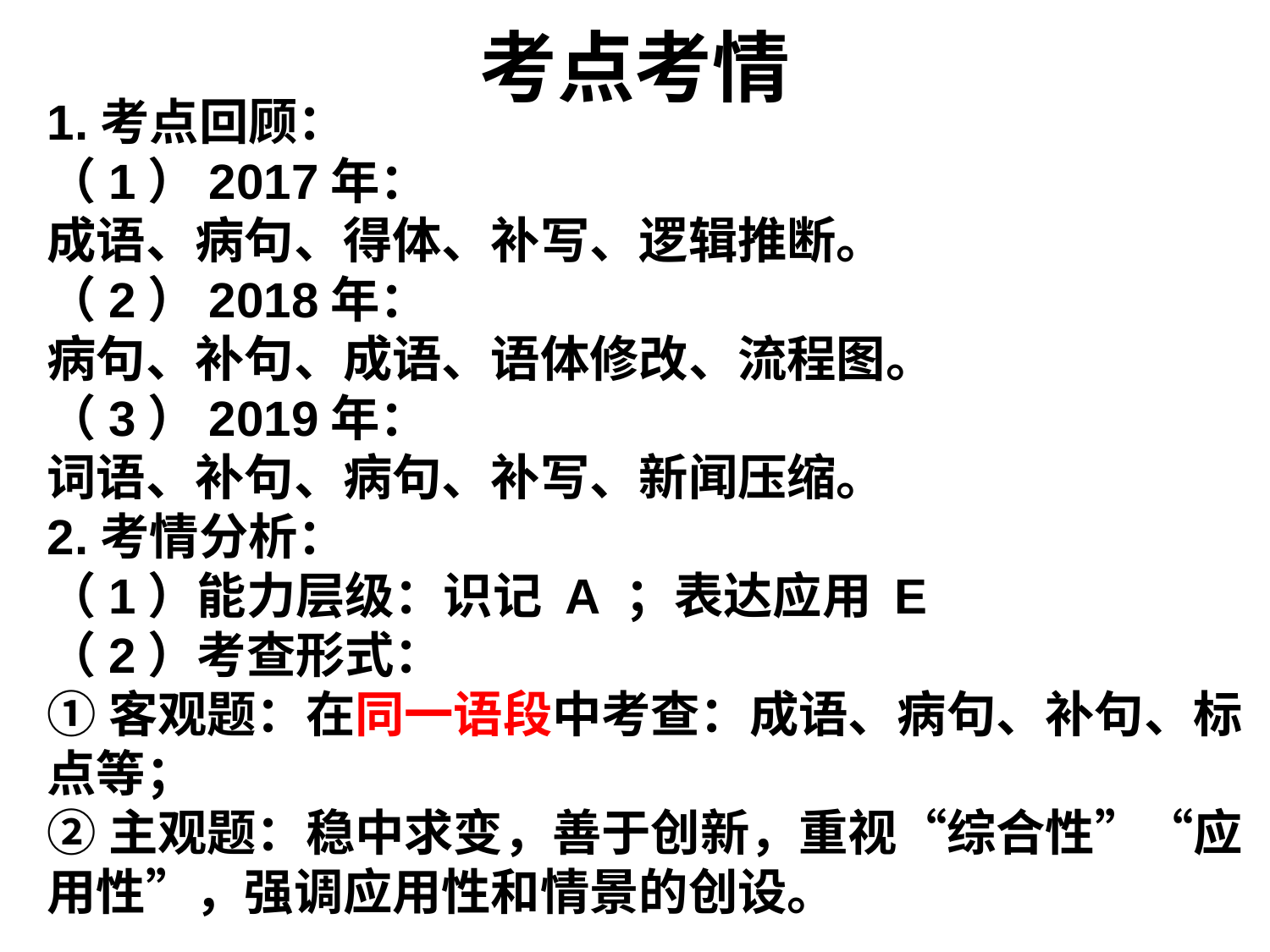

# 考点考情
1.考点回顾：
（1）2017年：
成语、病句、得体、补写、逻辑推断。
（2）2018年：
病句、补句、成语、语体修改、流程图。
（3）2019年：
词语、补句、病句、补写、新闻压缩。
2.考情分析：
（1）能力层级：识记 A ；表达应用 E
（2）考查形式：
①客观题：在同一语段中考查：成语、病句、补句、标点等；
②主观题：稳中求变，善于创新，重视“综合性”“应用性”，强调应用性和情景的创设。